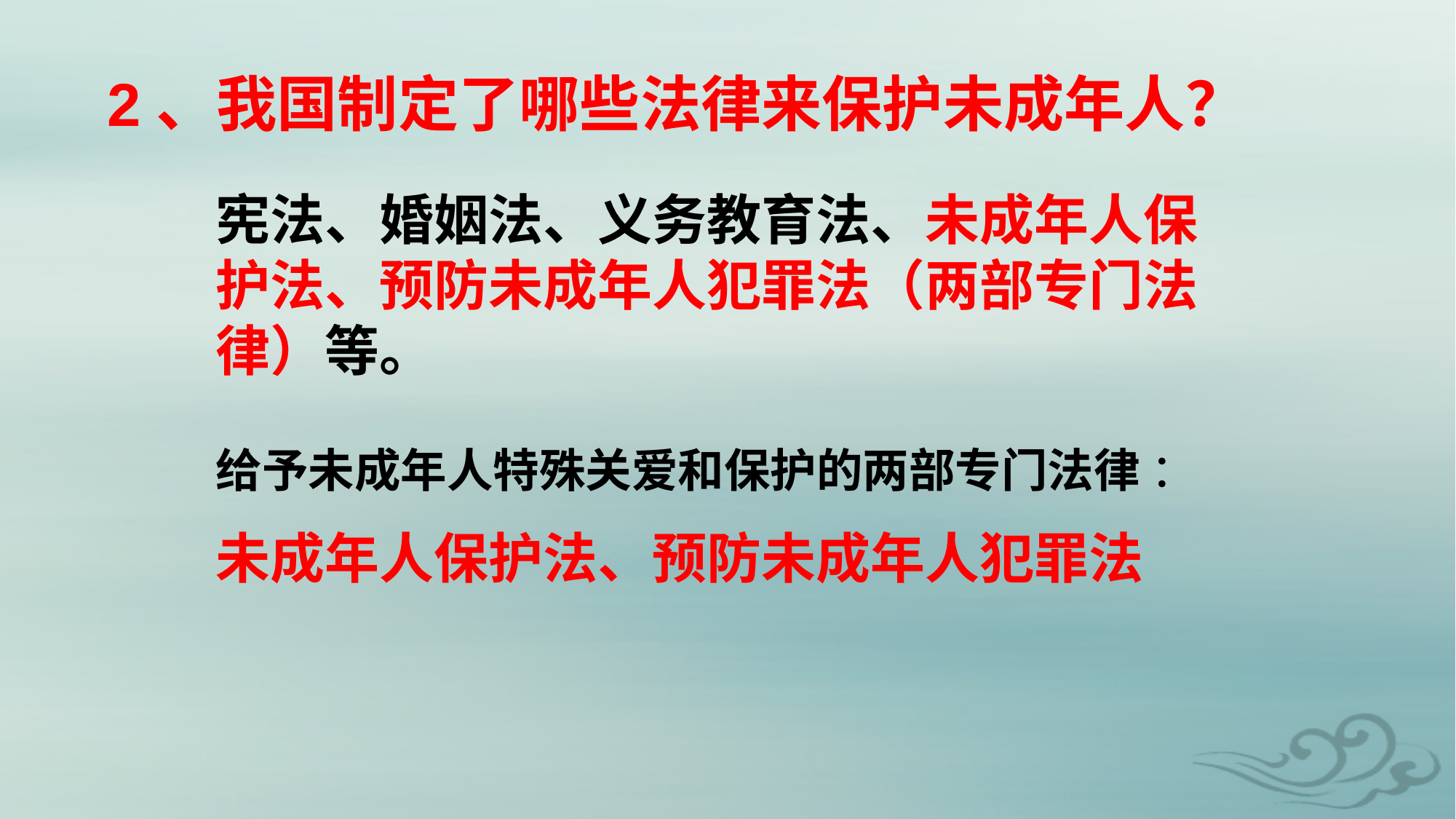

2、我国制定了哪些法律来保护未成年人？
宪法、婚姻法、义务教育法、未成年人保护法、预防未成年人犯罪法（两部专门法律）等。

给予未成年人特殊关爱和保护的两部专门法律 ：
未成年人保护法、预防未成年人犯罪法